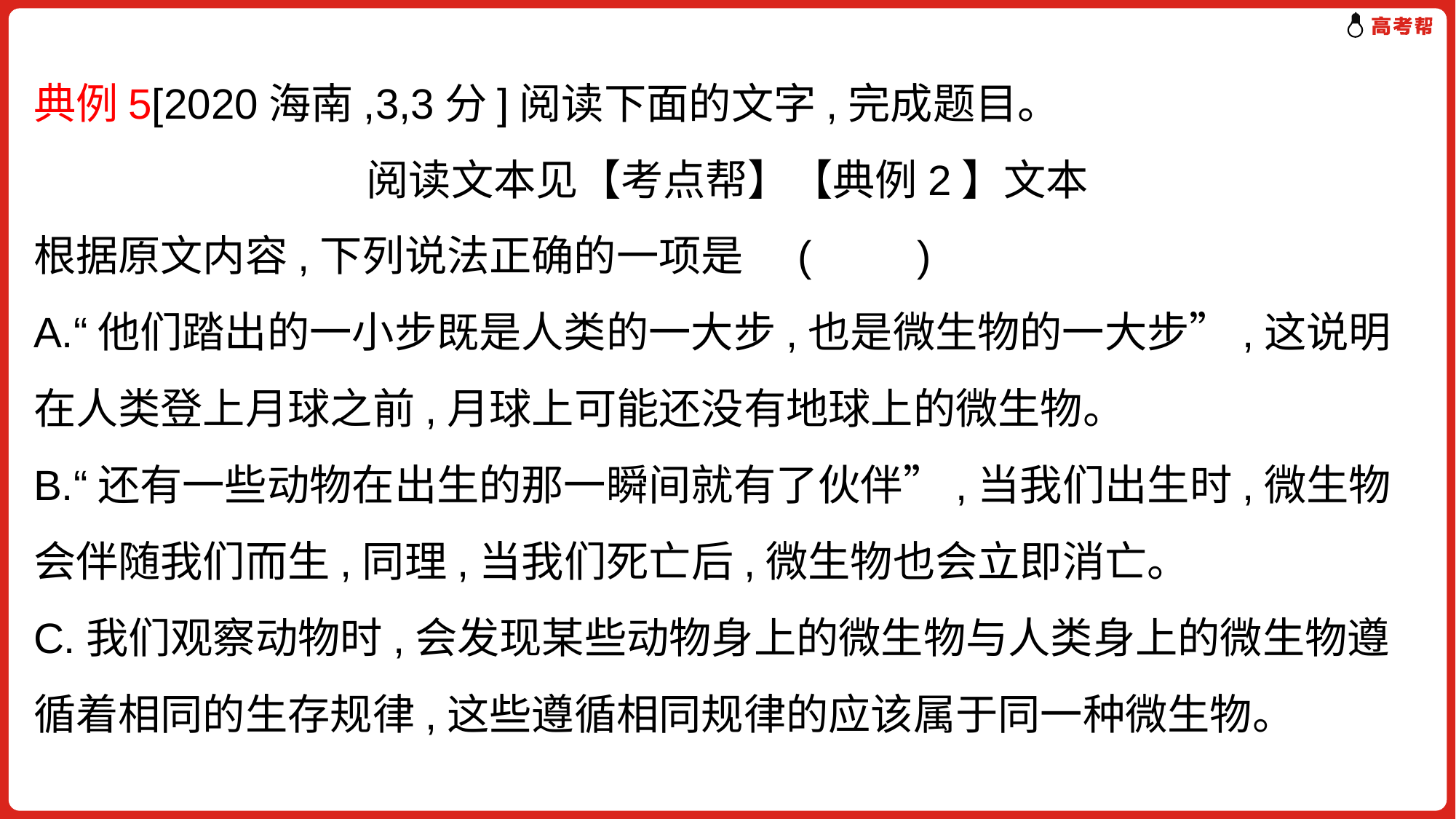

典例5[2020海南,3,3分]阅读下面的文字,完成题目。
阅读文本见【考点帮】【典例2】文本
根据原文内容,下列说法正确的一项是	(　　)
A.“他们踏出的一小步既是人类的一大步,也是微生物的一大步”,这说明在人类登上月球之前,月球上可能还没有地球上的微生物。
B.“还有一些动物在出生的那一瞬间就有了伙伴”,当我们出生时,微生物会伴随我们而生,同理,当我们死亡后,微生物也会立即消亡。
C.我们观察动物时,会发现某些动物身上的微生物与人类身上的微生物遵循着相同的生存规律,这些遵循相同规律的应该属于同一种微生物。